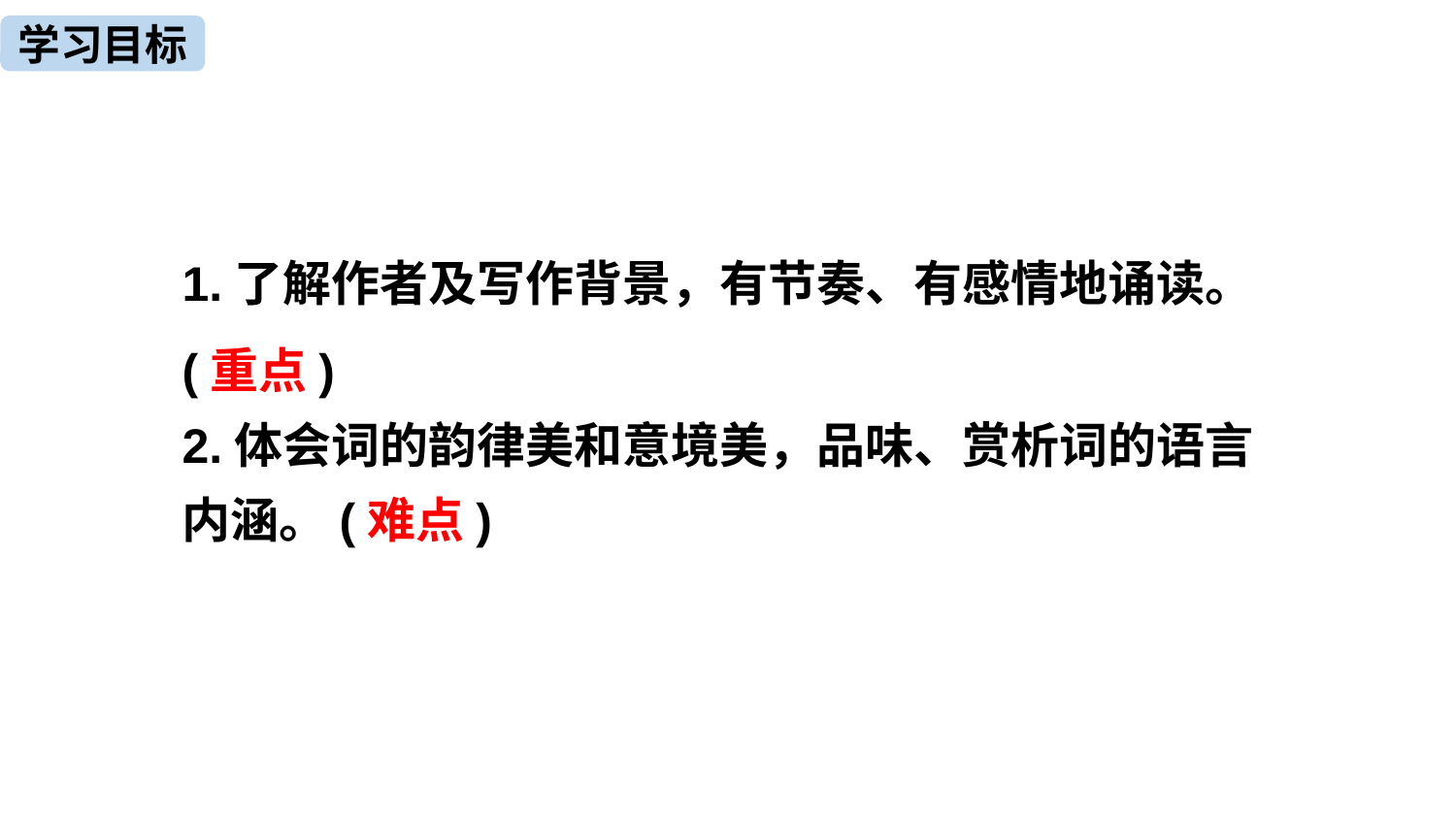

学习目标
https://www.ypppt.com/
1.了解作者及写作背景，有节奏、有感情地诵读。(重点)
2.体会词的韵律美和意境美，品味、赏析词的语言内涵。(难点)